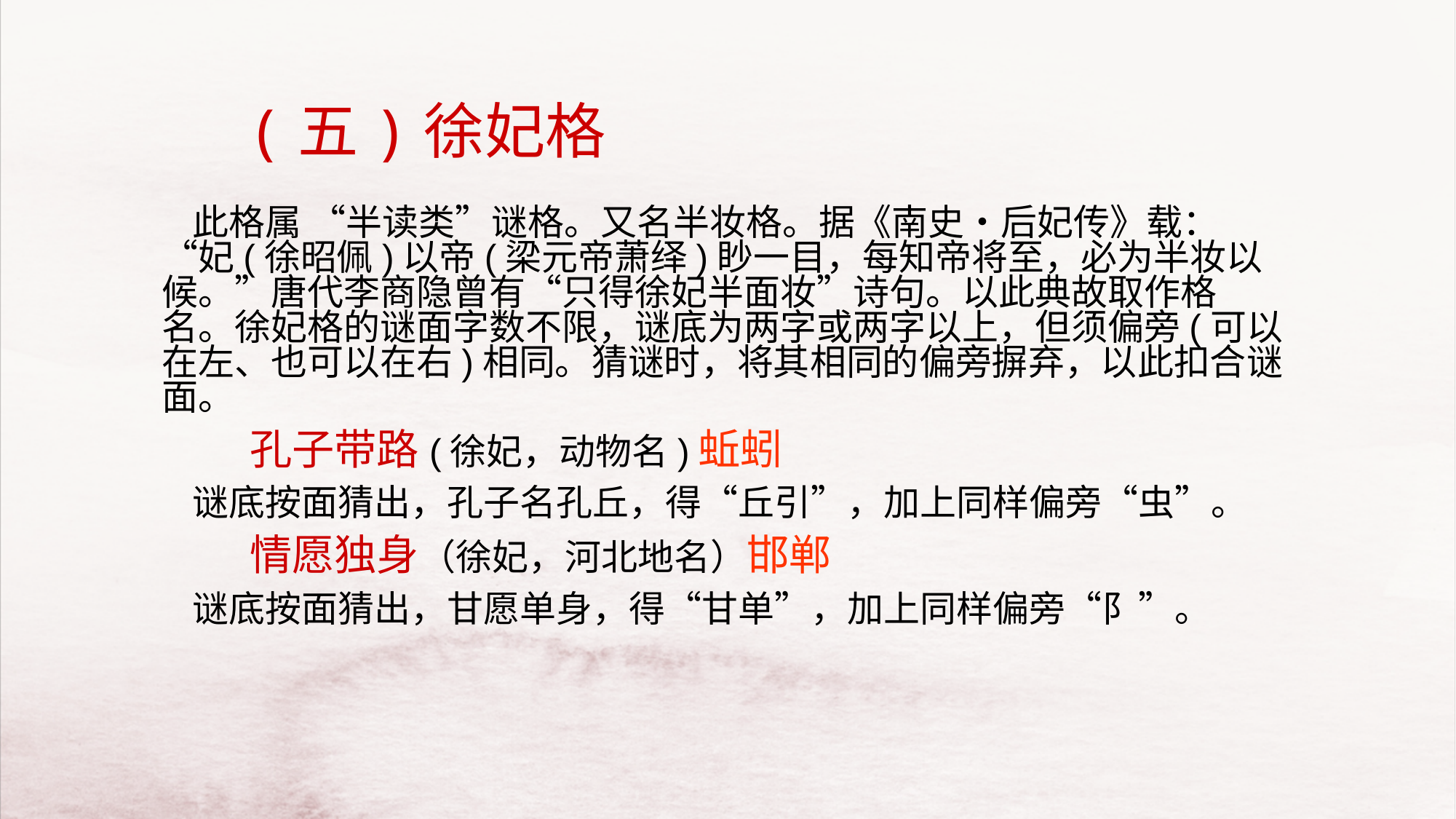

# (五)徐妃格
      此格属 “半读类”谜格。又名半妆格。据《南史•后妃传》载：“妃(徐昭佩)以帝(梁元帝萧绎)眇一目，每知帝将至，必为半妆以候。”唐代李商隐曾有“只得徐妃半面妆”诗句。以此典故取作格名。徐妃格的谜面字数不限，谜底为两字或两字以上，但须偏旁(可以在左、也可以在右)相同。猜谜时，将其相同的偏旁摒弃，以此扣合谜面。
             孔子带路(徐妃，动物名)蚯蚓
      谜底按面猜出，孔子名孔丘，得“丘引”，加上同样偏旁“虫”。
             情愿独身（徐妃，河北地名）邯郸
      谜底按面猜出，甘愿单身，得“甘单”，加上同样偏旁“阝”。